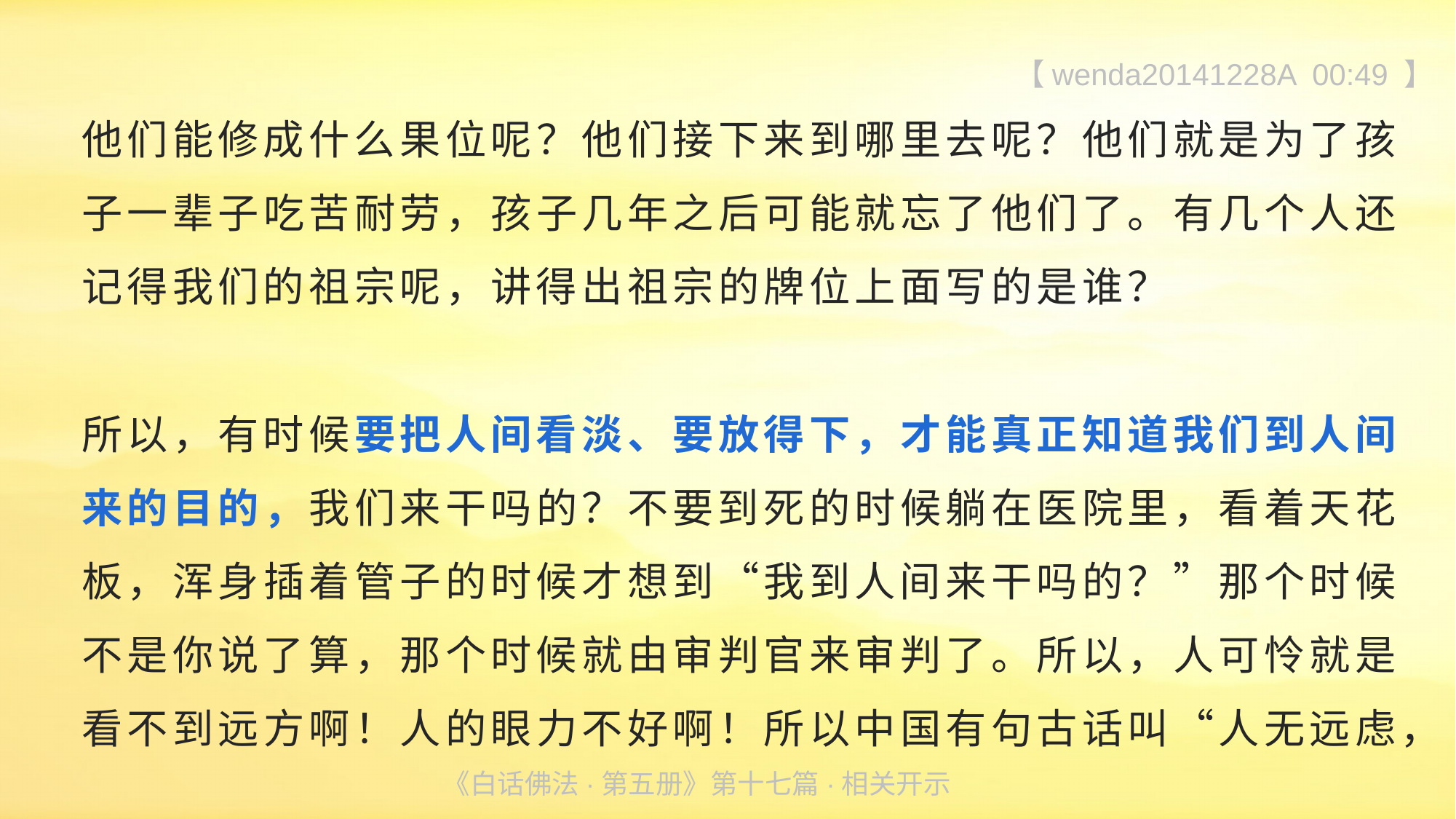

【wenda20141228A  00:49 】
他们能修成什么果位呢？他们接下来到哪里去呢？他们就是为了孩子一辈子吃苦耐劳，孩子几年之后可能就忘了他们了。有几个人还记得我们的祖宗呢，讲得出祖宗的牌位上面写的是谁？

所以，有时候要把人间看淡、要放得下，才能真正知道我们到人间来的目的，我们来干吗的？不要到死的时候躺在医院里，看着天花板，浑身插着管子的时候才想到“我到人间来干吗的？”那个时候不是你说了算，那个时候就由审判官来审判了。所以，人可怜就是看不到远方啊！人的眼力不好啊！所以中国有句古话叫“人无远虑，
《白话佛法·第五册》第十七篇·相关开示